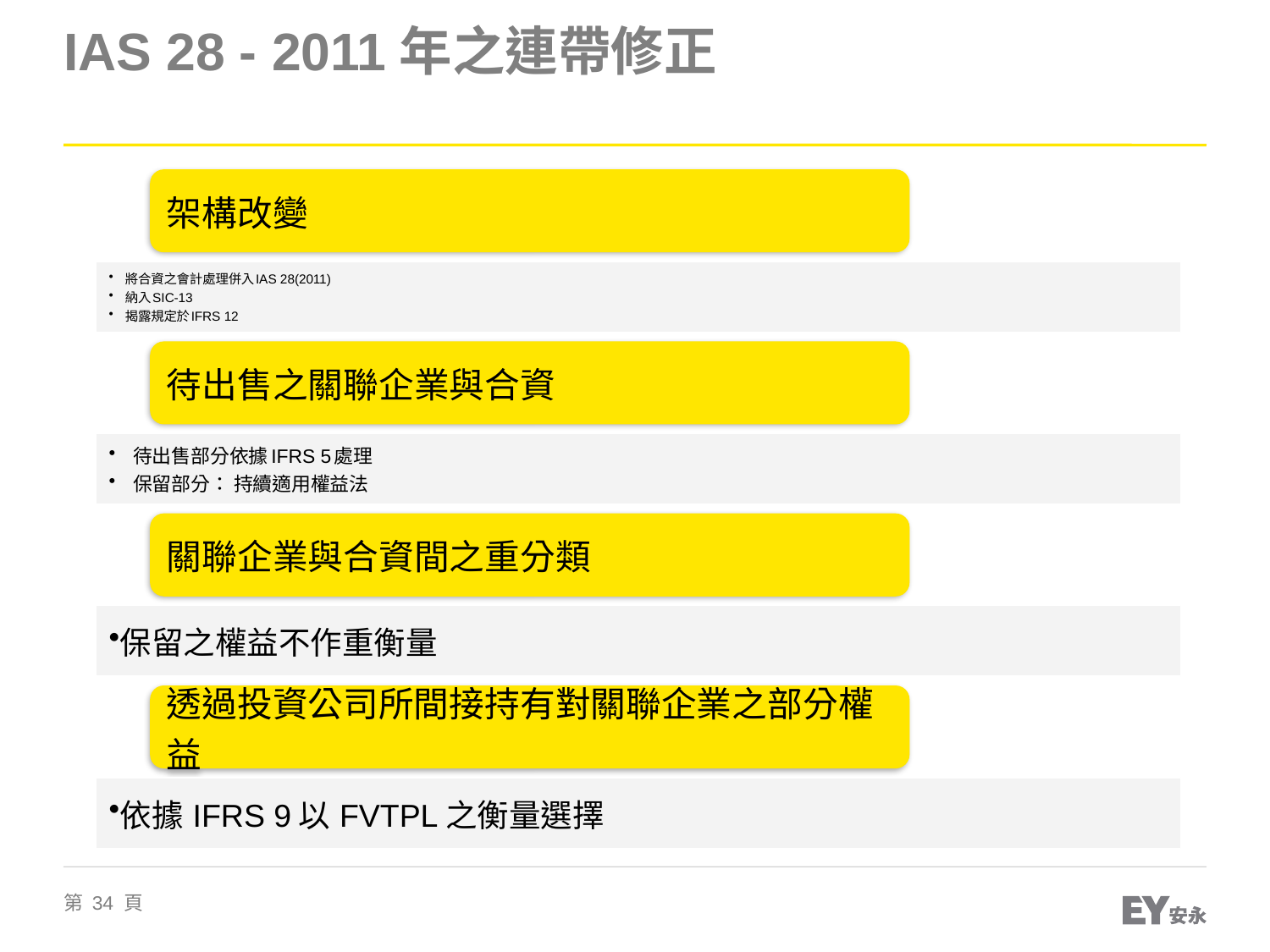

# IAS 28 - 2011年之連帶修正
架構改變
待出售之關聯企業與合資
關聯企業與合資間之重分類
將合資之會計處理併入IAS 28(2011)
納入SIC-13
揭露規定於IFRS 12
待出售部分依據IFRS 5處理
保留部分： 持續適用權益法
透過投資公司所間接持有對關聯企業之部分權益
保留之權益不作重衡量
依據IFRS 9以FVTPL之衡量選擇